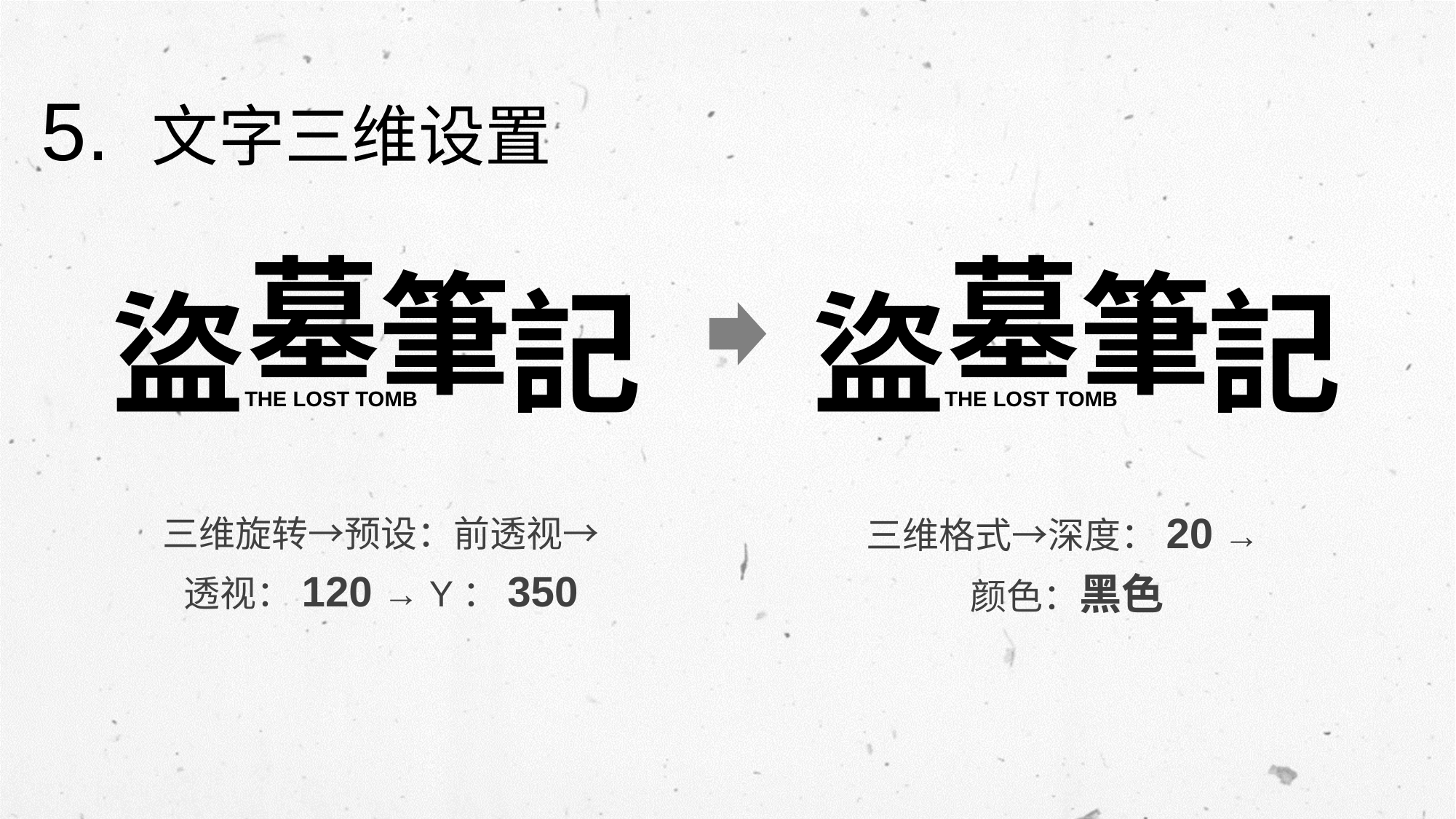

5. 文字三维设置
墓
筆
記
盜
THE LOST TOMB
墓
筆
記
盜
THE LOST TOMB

三维格式→深度：20 →颜色：黑色
三维旋转→预设：前透视→透视：120 → Y：350